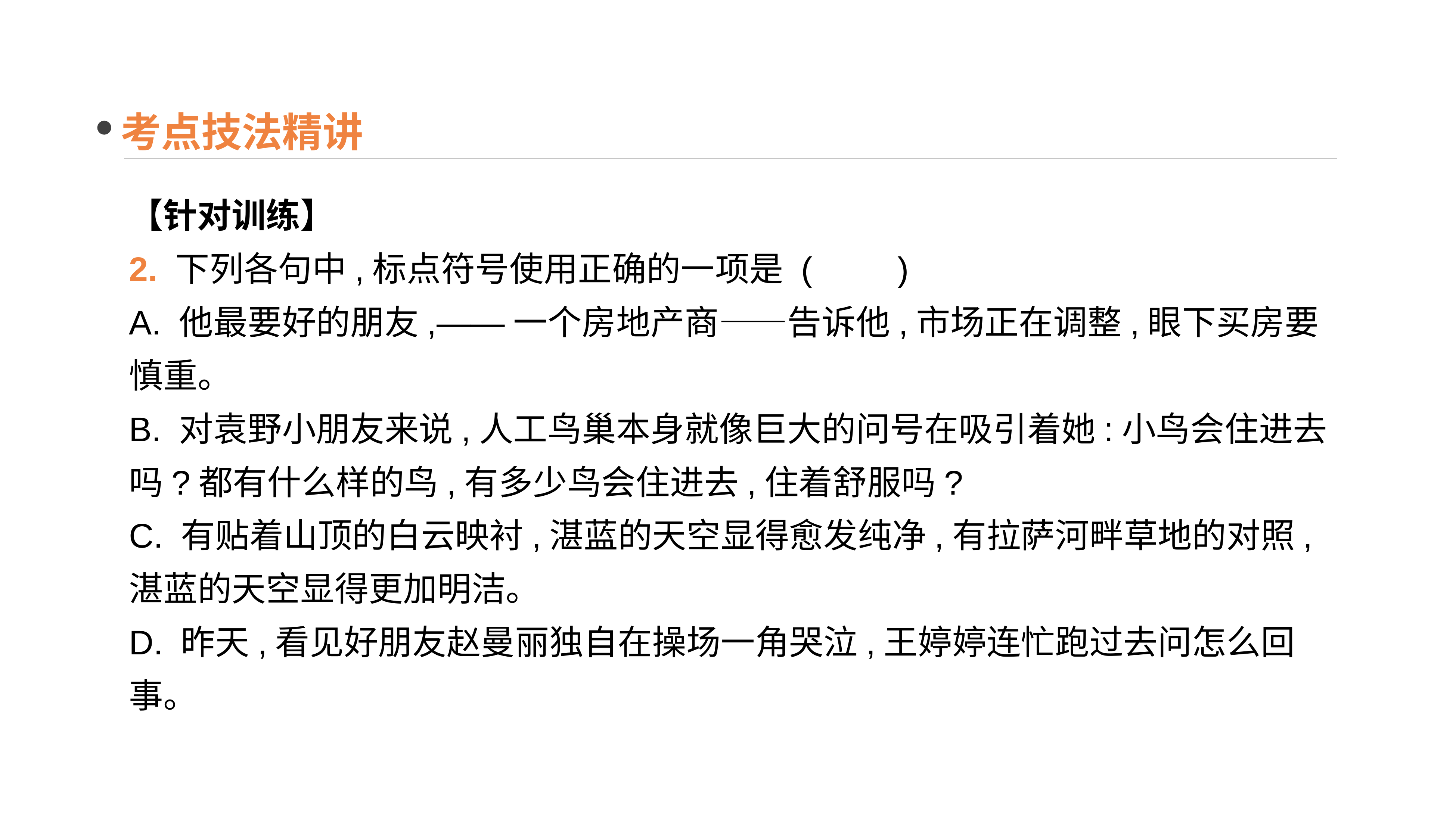

考点技法精讲

【针对训练】
2. 下列各句中,标点符号使用正确的一项是	(　　)
A. 他最要好的朋友,——一个房地产商——告诉他,市场正在调整,眼下买房要慎重。
B. 对袁野小朋友来说,人工鸟巢本身就像巨大的问号在吸引着她:小鸟会住进去吗?都有什么样的鸟,有多少鸟会住进去,住着舒服吗?
C. 有贴着山顶的白云映衬,湛蓝的天空显得愈发纯净,有拉萨河畔草地的对照,湛蓝的天空显得更加明洁。
D. 昨天,看见好朋友赵曼丽独自在操场一角哭泣,王婷婷连忙跑过去问怎么回事。